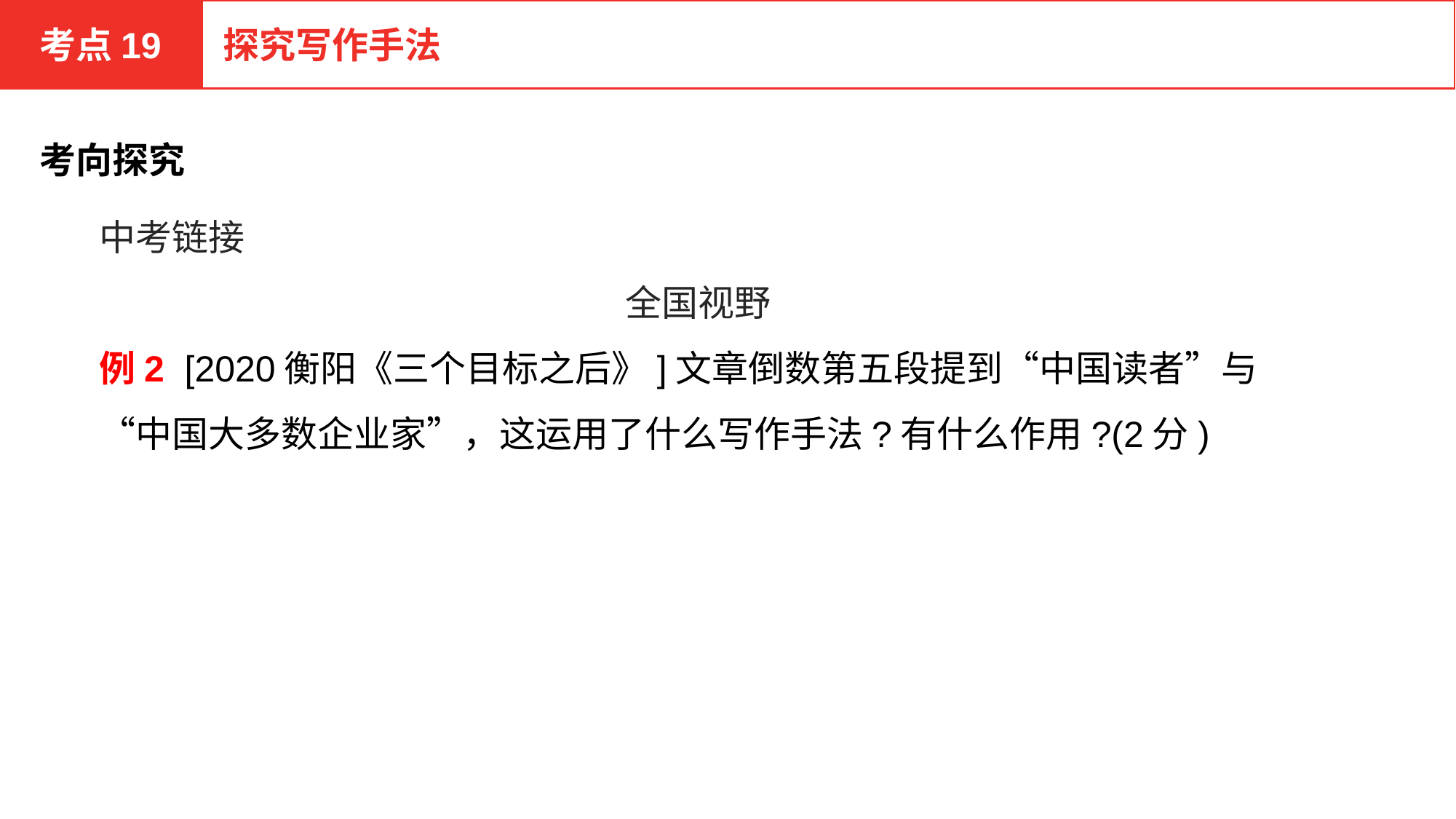

考点19
探究写作手法
考向探究
中考链接
全国视野
例2  [2020衡阳《三个目标之后》]文章倒数第五段提到“中国读者”与“中国大多数企业家”，这运用了什么写作手法?有什么作用?(2分)